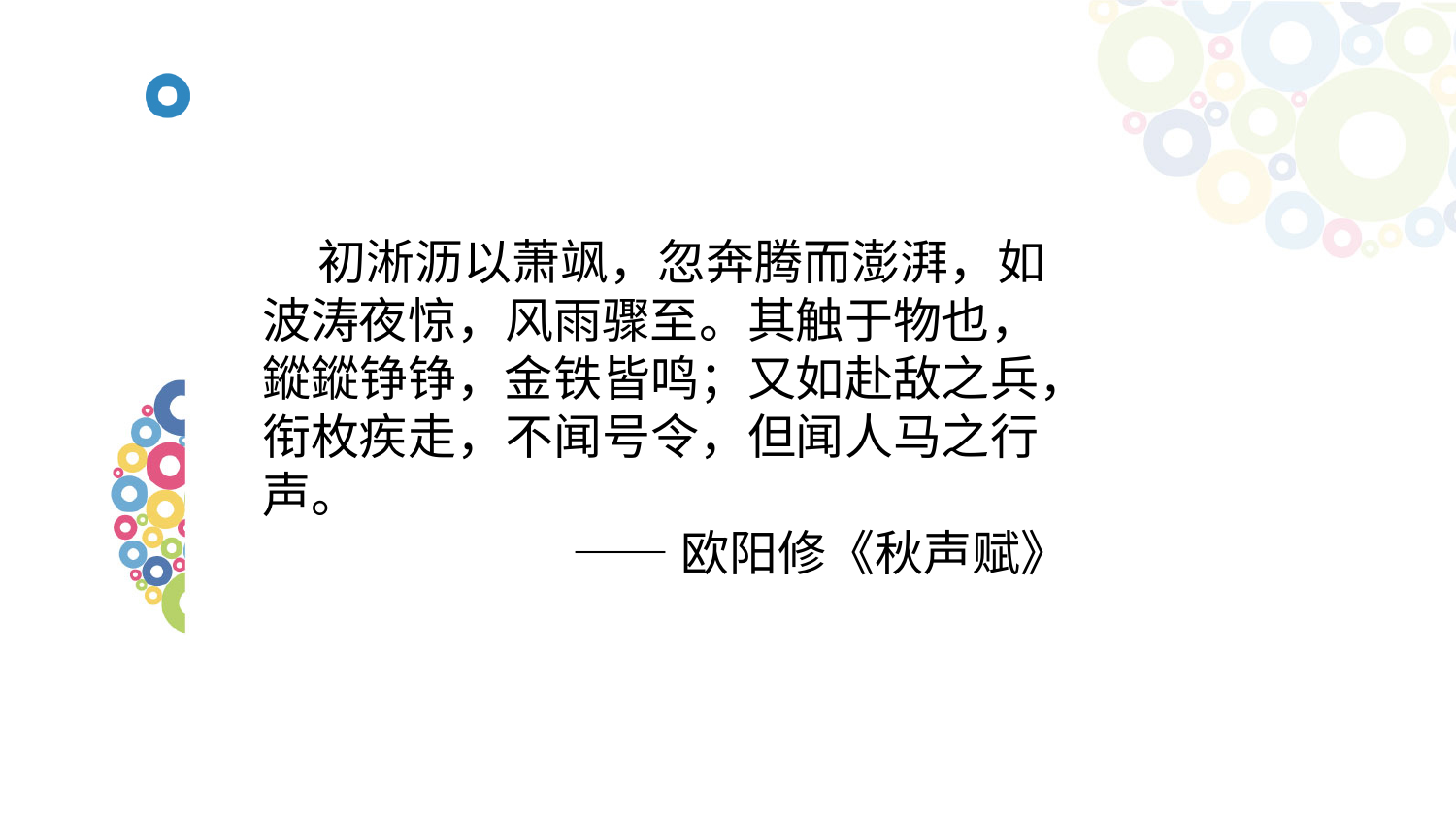

初淅沥以萧飒，忽奔腾而澎湃，如波涛夜惊，风雨骤至。其触于物也，鏦鏦铮铮，金铁皆鸣；又如赴敌之兵，衔枚疾走，不闻号令，但闻人马之行声。
——欧阳修《秋声赋》